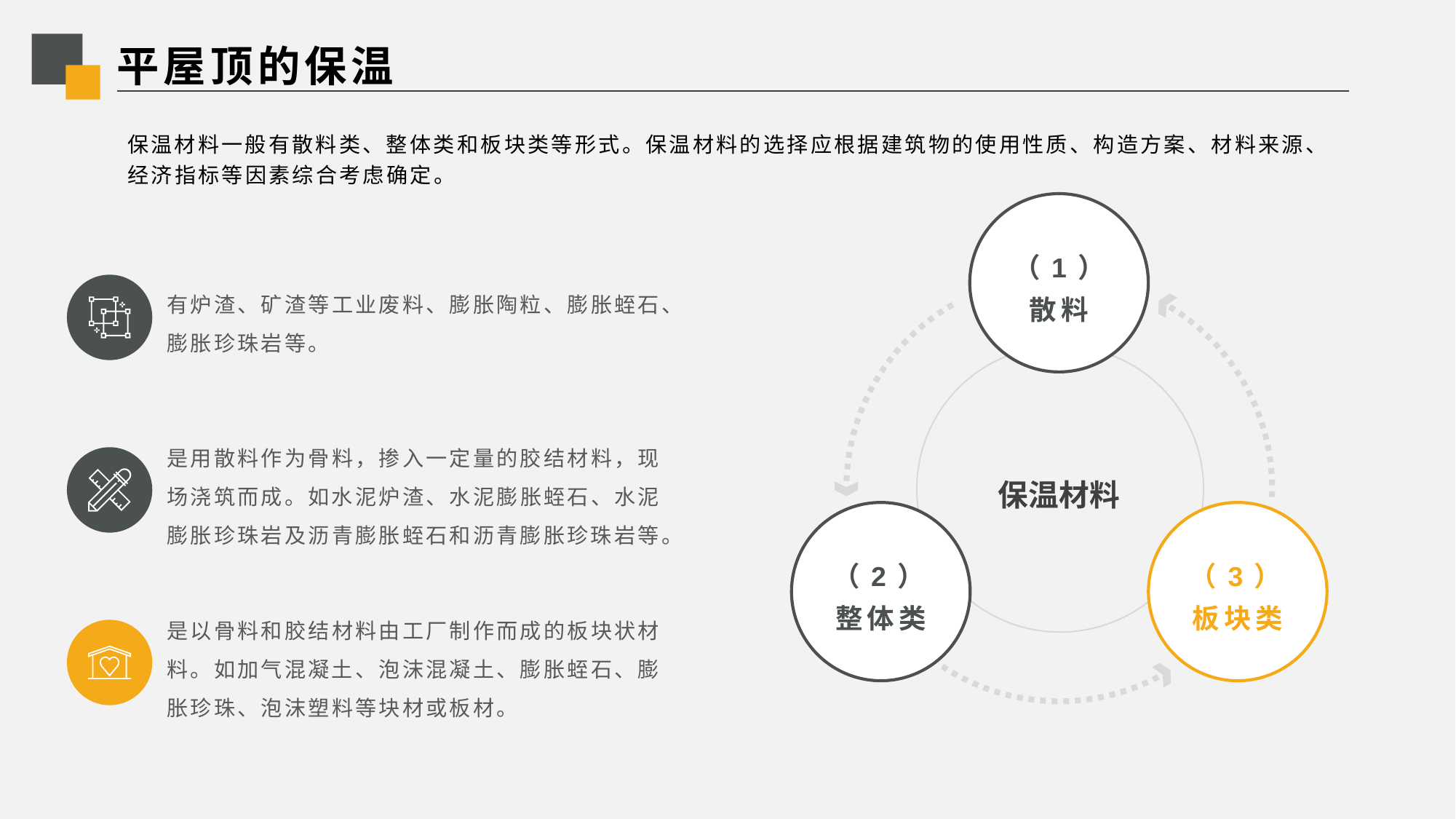

# 平屋顶的保温
保温材料一般有散料类、整体类和板块类等形式。保温材料的选择应根据建筑物的使用性质、构造方案、材料来源、经济指标等因素综合考虑确定。

（1）
散料
有炉渣、矿渣等工业废料、膨胀陶粒、膨胀蛭石、膨胀珍珠岩等。

是用散料作为骨料，掺入一定量的胶结材料，现场浇筑而成。如水泥炉渣、水泥膨胀蛭石、水泥膨胀珍珠岩及沥青膨胀蛭石和沥青膨胀珍珠岩等。

保温材料

（2）整体类
（3）板块类
是以骨料和胶结材料由工厂制作而成的板块状材料。如加气混凝土、泡沫混凝土、膨胀蛭石、膨胀珍珠、泡沫塑料等块材或板材。